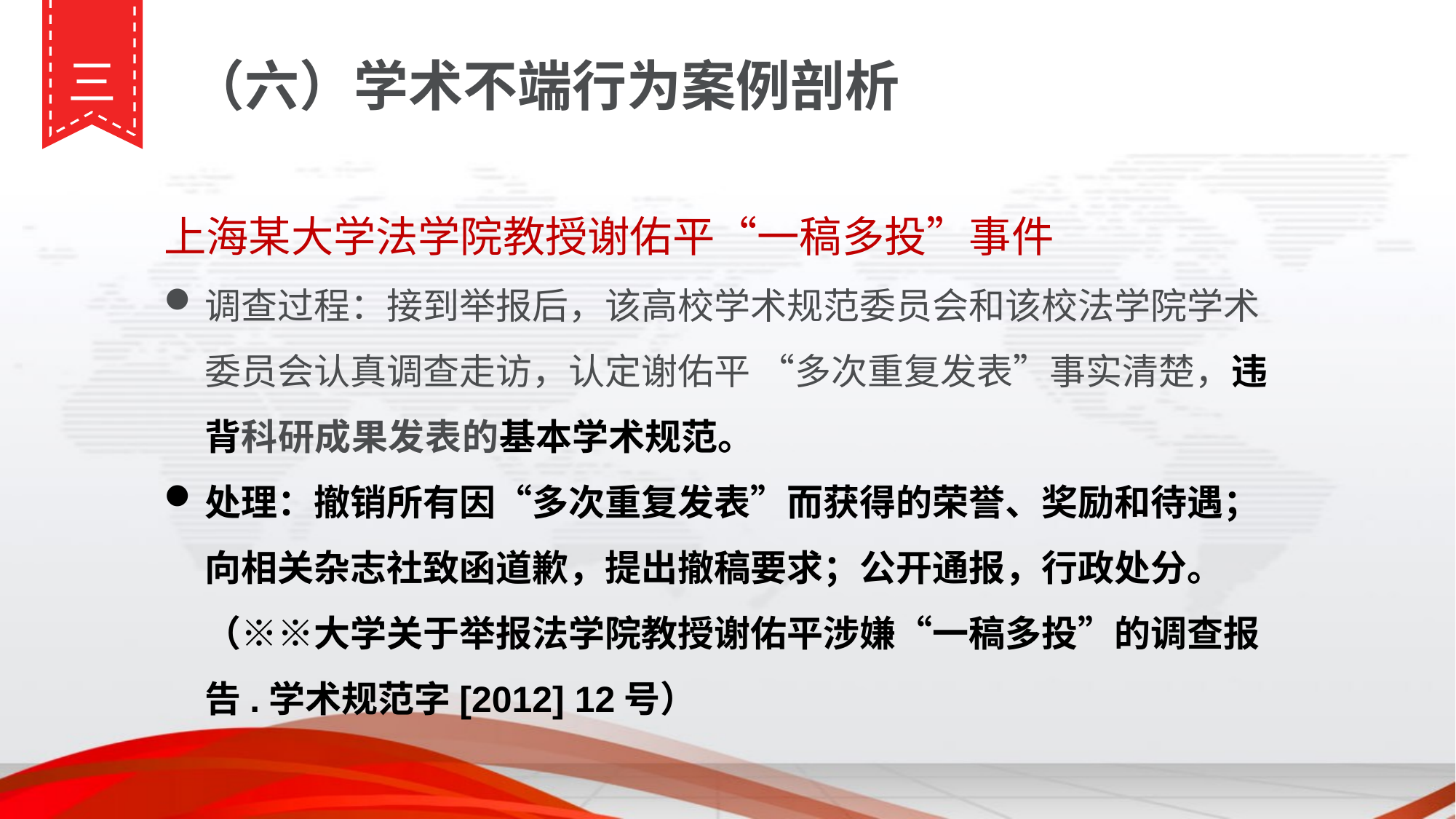

三
（六）学术不端行为案例剖析
上海某大学法学院教授谢佑平“一稿多投”事件
调查过程：接到举报后，该高校学术规范委员会和该校法学院学术委员会认真调查走访，认定谢佑平 “多次重复发表”事实清楚，违背科研成果发表的基本学术规范。
处理：撤销所有因“多次重复发表”而获得的荣誉、奖励和待遇；向相关杂志社致函道歉，提出撤稿要求；公开通报，行政处分。（※※大学关于举报法学院教授谢佑平涉嫌“一稿多投”的调查报告.学术规范字[2012] 12号）